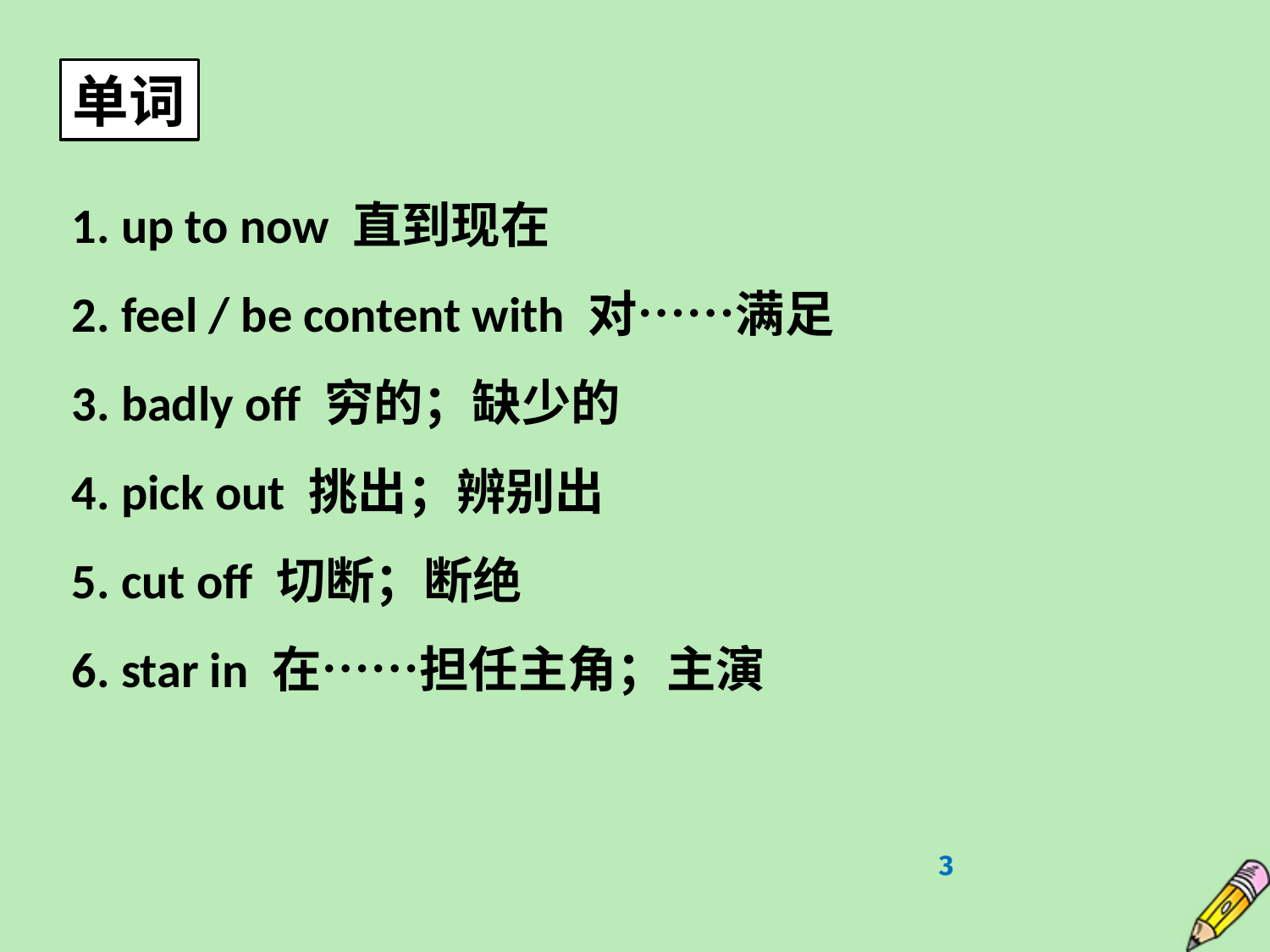

单词
1. up to now 直到现在
2. feel / be content with 对……满足
3. badly off 穷的；缺少的
4. pick out 挑出；辨别出
5. cut off 切断；断绝
6. star in 在……担任主角；主演
3